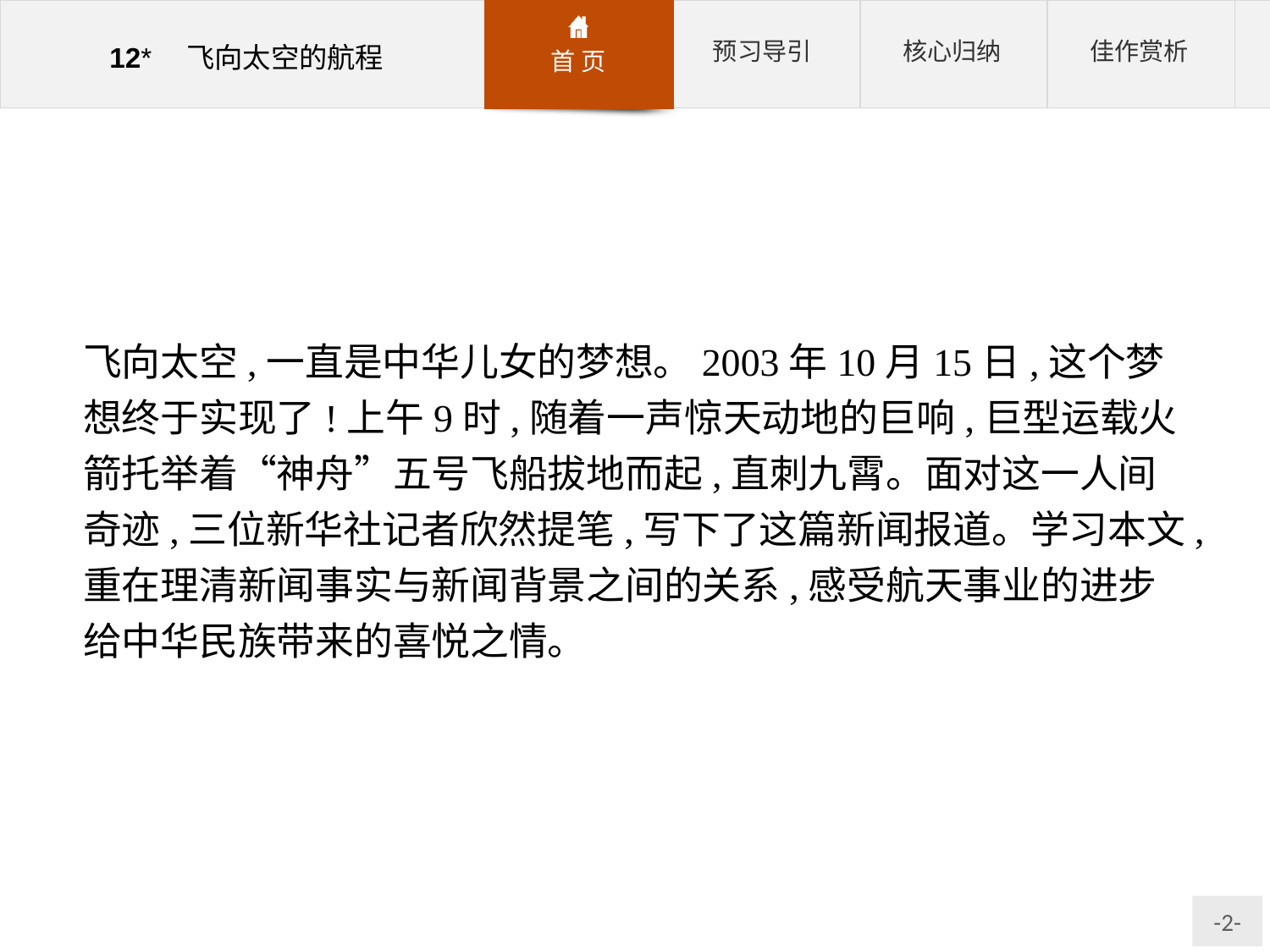

飞向太空,一直是中华儿女的梦想。2003年10月15日,这个梦想终于实现了!上午9时,随着一声惊天动地的巨响,巨型运载火箭托举着“神舟”五号飞船拔地而起,直刺九霄。面对这一人间奇迹,三位新华社记者欣然提笔,写下了这篇新闻报道。学习本文,重在理清新闻事实与新闻背景之间的关系,感受航天事业的进步给中华民族带来的喜悦之情。